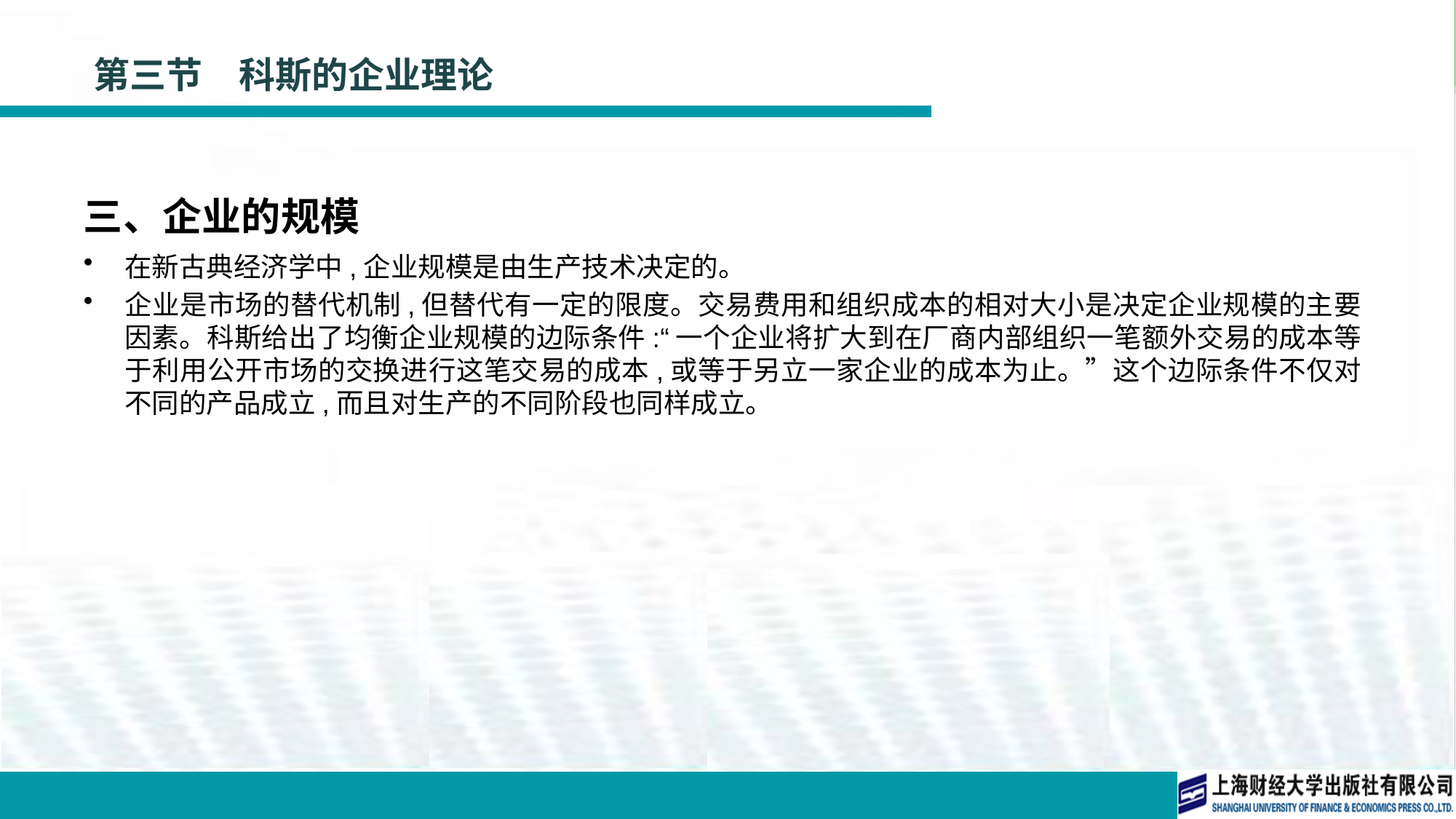

# 第三节　科斯的企业理论
三、企业的规模
在新古典经济学中,企业规模是由生产技术决定的。
企业是市场的替代机制,但替代有一定的限度。交易费用和组织成本的相对大小是决定企业规模的主要因素。科斯给出了均衡企业规模的边际条件:“一个企业将扩大到在厂商内部组织一笔额外交易的成本等于利用公开市场的交换进行这笔交易的成本,或等于另立一家企业的成本为止。”这个边际条件不仅对不同的产品成立,而且对生产的不同阶段也同样成立。